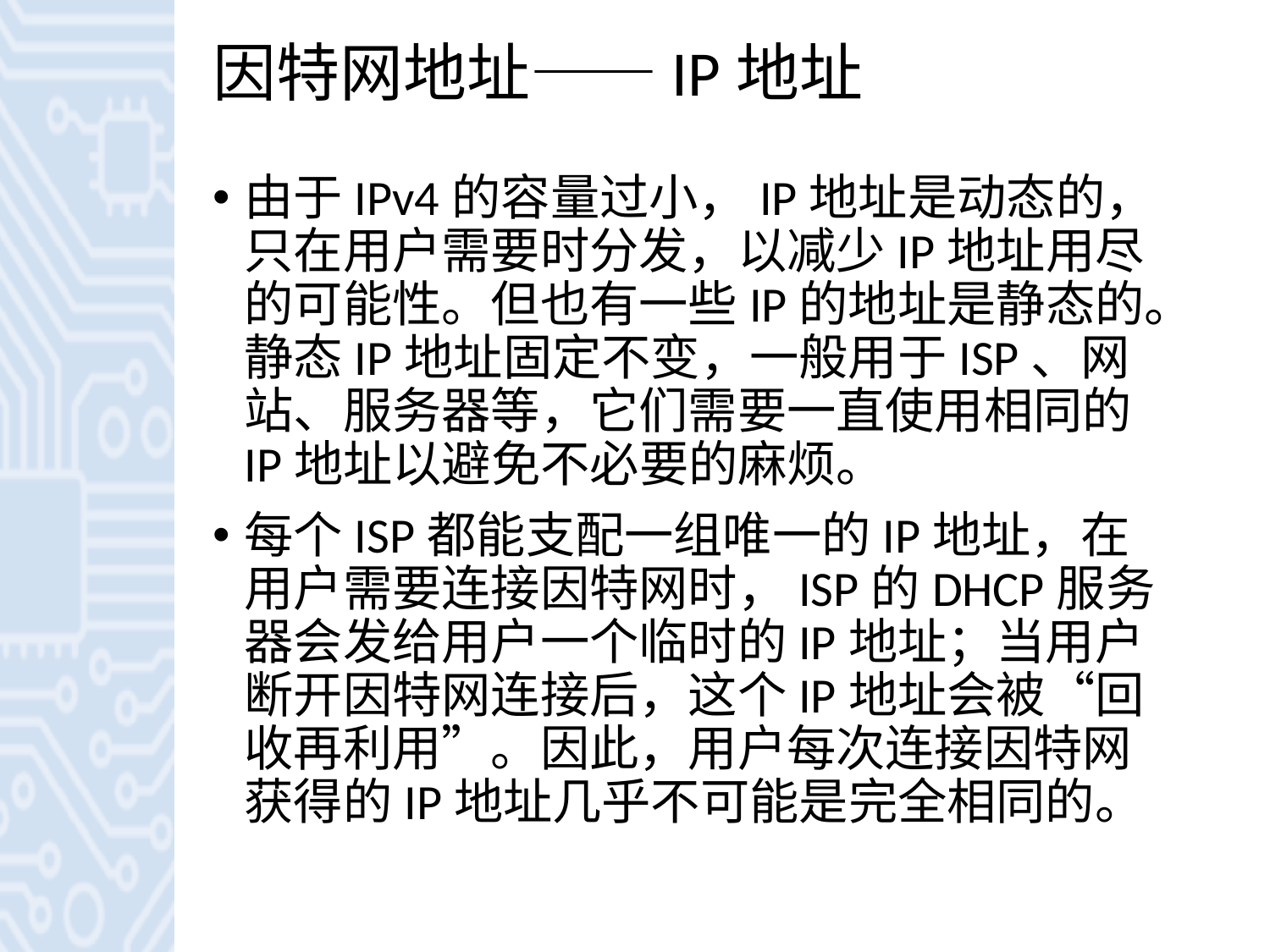

# 因特网地址——IP地址
由于IPv4的容量过小，IP地址是动态的，只在用户需要时分发，以减少IP地址用尽的可能性。但也有一些IP的地址是静态的。静态IP地址固定不变，一般用于ISP、网站、服务器等，它们需要一直使用相同的IP地址以避免不必要的麻烦。
每个ISP都能支配一组唯一的IP地址，在用户需要连接因特网时，ISP的DHCP服务器会发给用户一个临时的IP地址；当用户断开因特网连接后，这个IP地址会被“回收再利用”。因此，用户每次连接因特网获得的IP地址几乎不可能是完全相同的。